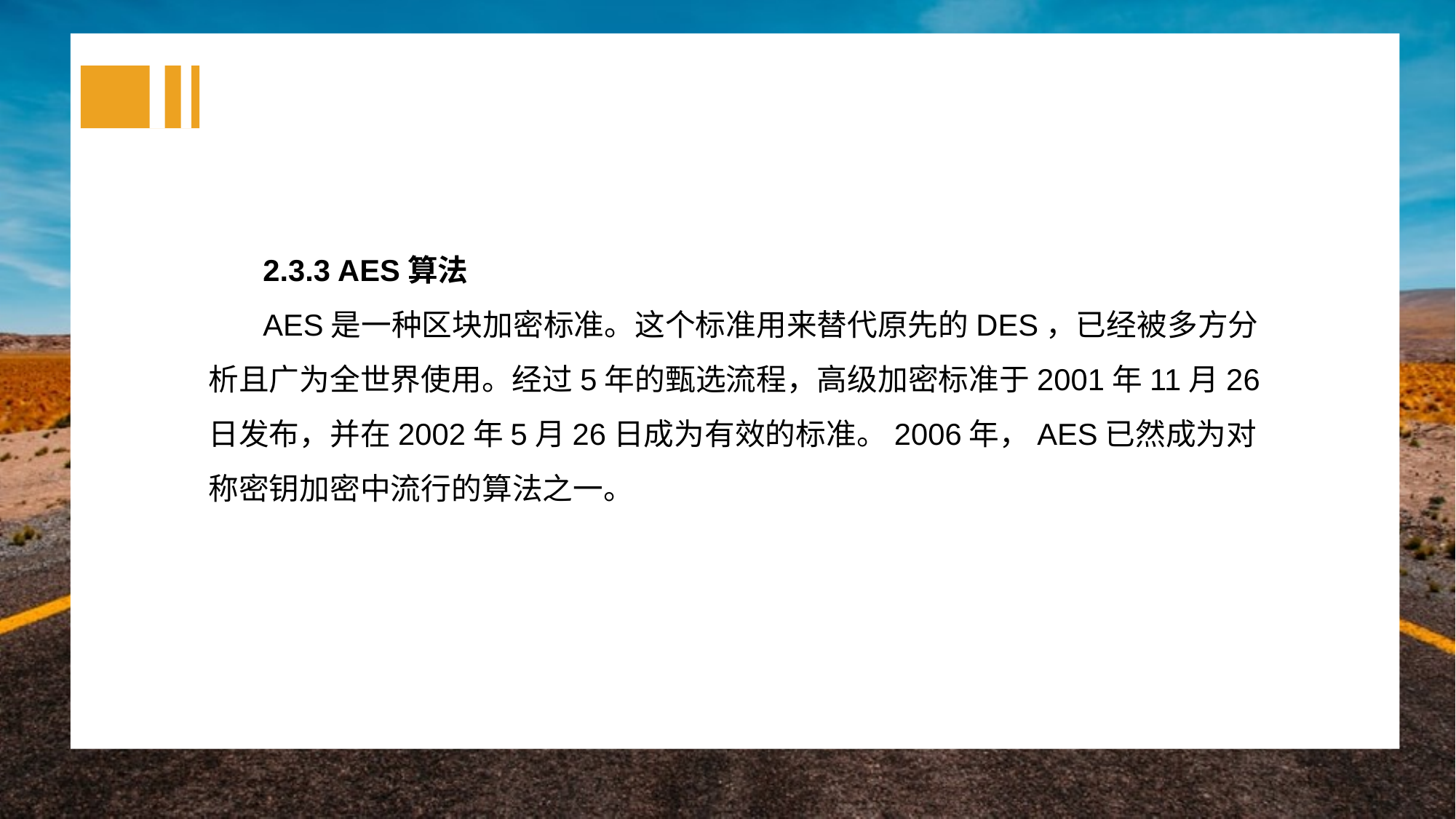

2.3.3 AES算法
AES是一种区块加密标准。这个标准用来替代原先的DES，已经被多方分析且广为全世界使用。经过5年的甄选流程，高级加密标准于2001年11月26日发布，并在2002年5月26日成为有效的标准。2006年，AES已然成为对称密钥加密中流行的算法之一。